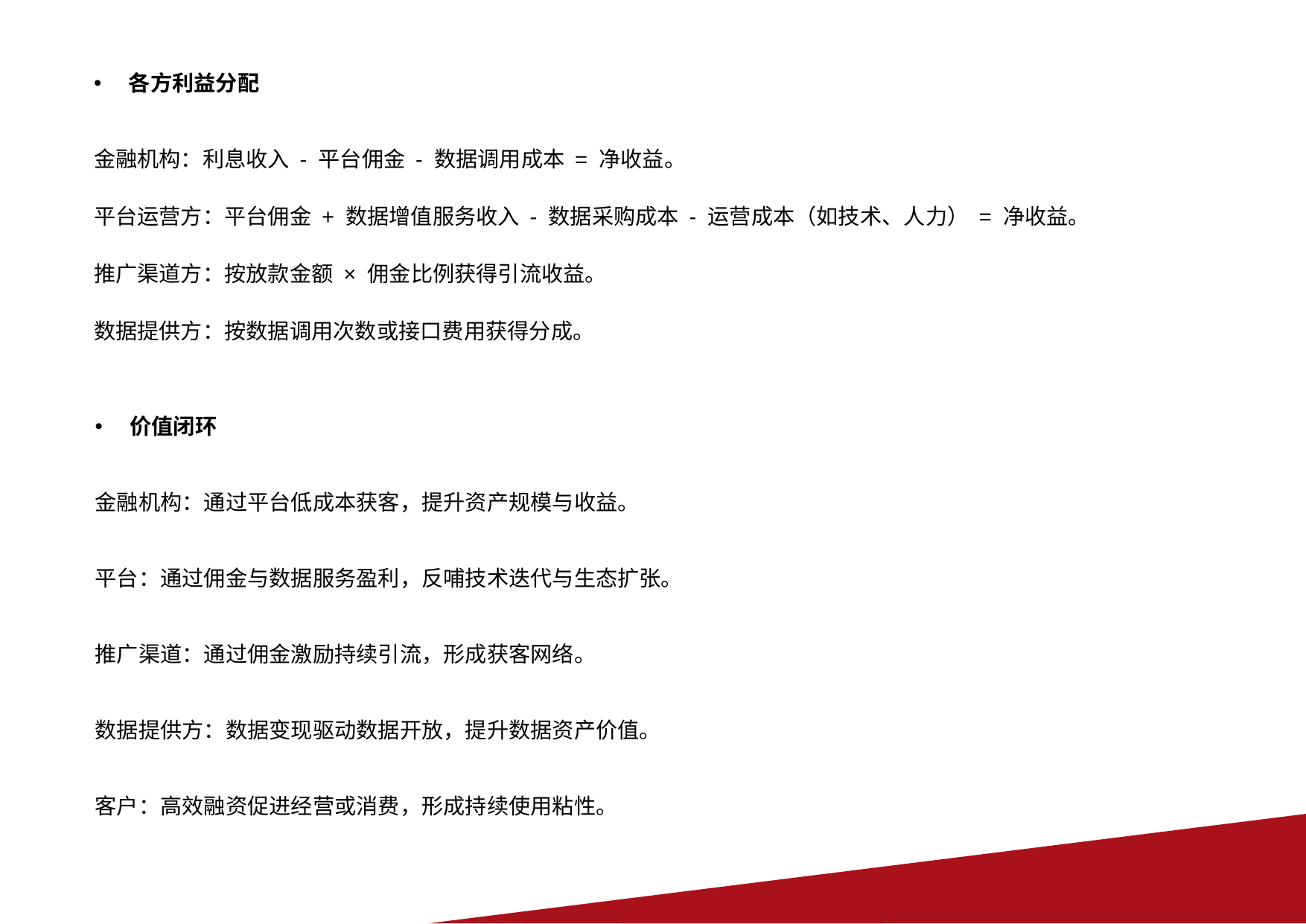

各方利益分配
金融机构：利息收入 - 平台佣金 - 数据调用成本 = 净收益。
平台运营方：平台佣金 + 数据增值服务收入 - 数据采购成本 - 运营成本（如技术、人力） = 净收益。
推广渠道方：按放款金额 × 佣金比例获得引流收益。
数据提供方：按数据调用次数或接口费用获得分成。

价值闭环
金融机构：通过平台低成本获客，提升资产规模与收益。
平台：通过佣金与数据服务盈利，反哺技术迭代与生态扩张。
推广渠道：通过佣金激励持续引流，形成获客网络。
数据提供方：数据变现驱动数据开放，提升数据资产价值。
客户：高效融资促进经营或消费，形成持续使用粘性。